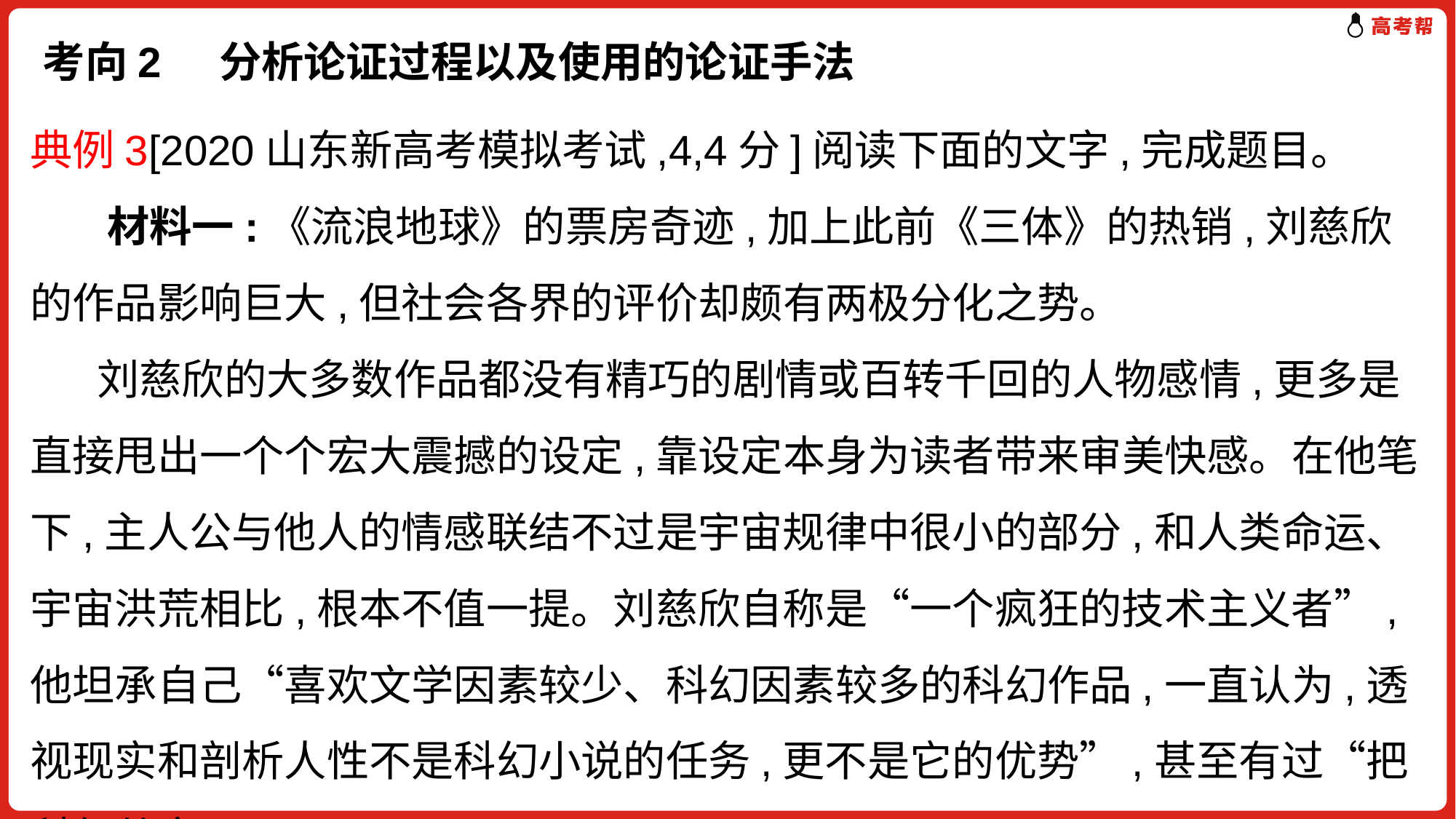

# 考向2    分析论证过程以及使用的论证手法
典例3[2020山东新高考模拟考试,4,4分]阅读下面的文字,完成题目。
       材料一:《流浪地球》的票房奇迹,加上此前《三体》的热销,刘慈欣的作品影响巨大,但社会各界的评价却颇有两极分化之势。
      刘慈欣的大多数作品都没有精巧的剧情或百转千回的人物感情,更多是直接甩出一个个宏大震撼的设定,靠设定本身为读者带来审美快感。在他笔下,主人公与他人的情感联结不过是宇宙规律中很小的部分,和人类命运、宇宙洪荒相比,根本不值一提。刘慈欣自称是“一个疯狂的技术主义者”,他坦承自己“喜欢文学因素较少、科幻因素较多的科幻作品,一直认为,透视现实和剖析人性不是科幻小说的任务,更不是它的优势”,甚至有过“把科幻从文